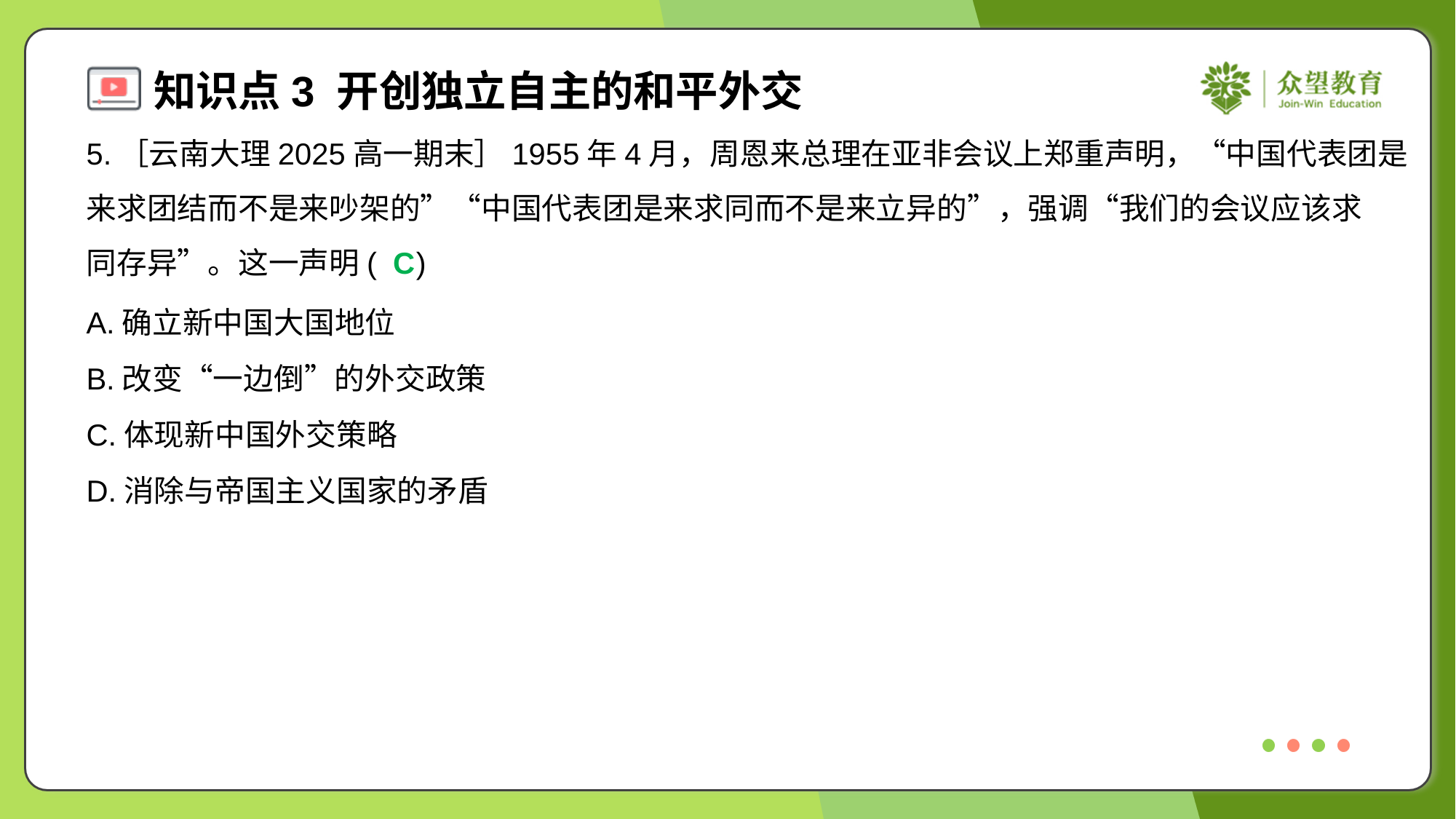

5.［云南大理2025高一期末］1955年4月，周恩来总理在亚非会议上郑重声明，“中国代表团是
来求团结而不是来吵架的”“中国代表团是来求同而不是来立异的”，强调“我们的会议应该求
同存异”。这一声明(     )
C
A.确立新中国大国地位
B.改变“一边倒”的外交政策
C.体现新中国外交策略
D.消除与帝国主义国家的矛盾